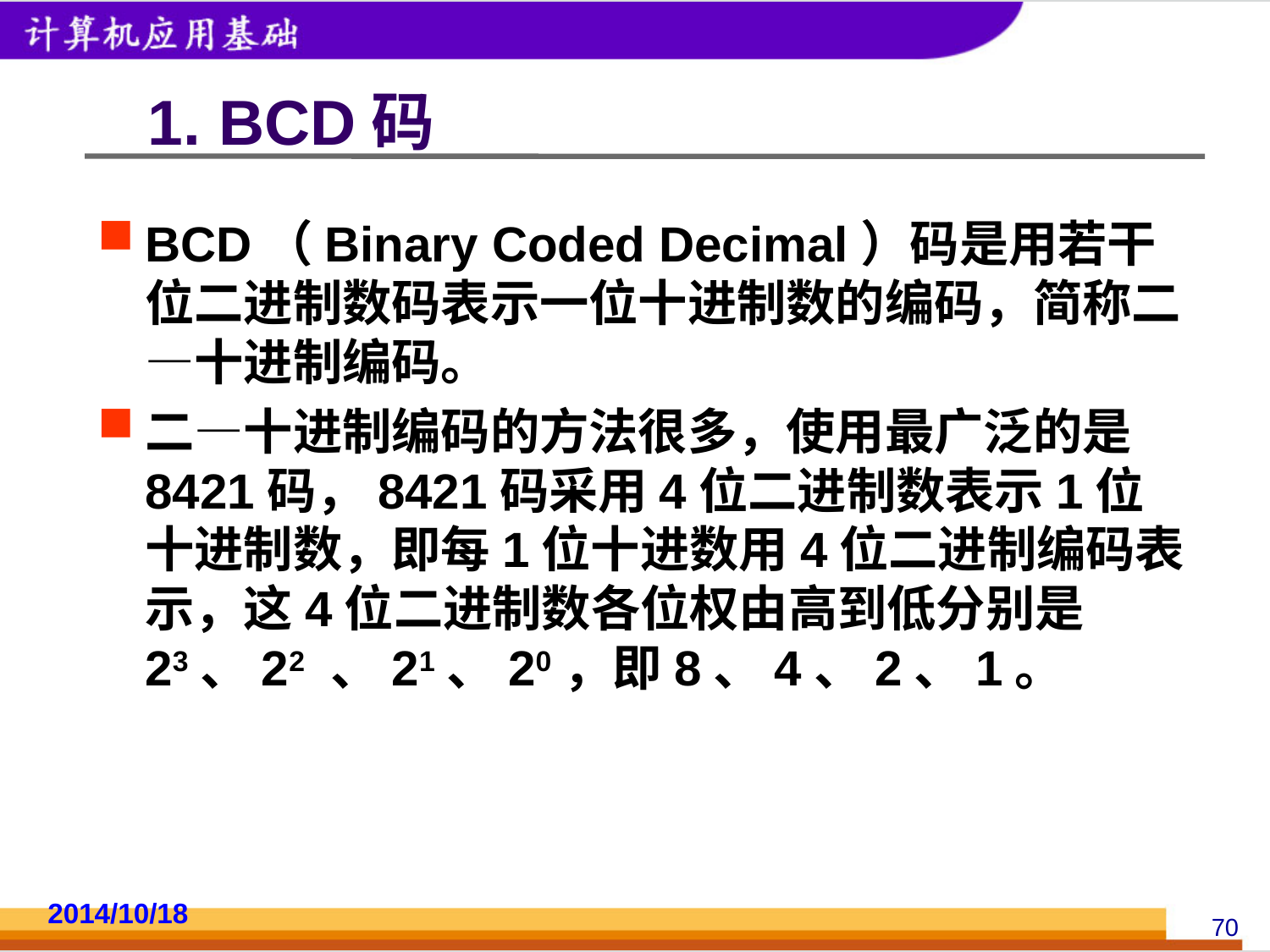

# 1. BCD码
BCD（Binary Coded Decimal）码是用若干位二进制数码表示一位十进制数的编码，简称二—十进制编码。
二—十进制编码的方法很多，使用最广泛的是8421码，8421码采用4位二进制数表示1位十进制数，即每1位十进数用4位二进制编码表示，这4位二进制数各位权由高到低分别是23、22 、21、20，即8、4、2、1。

2014/10/18